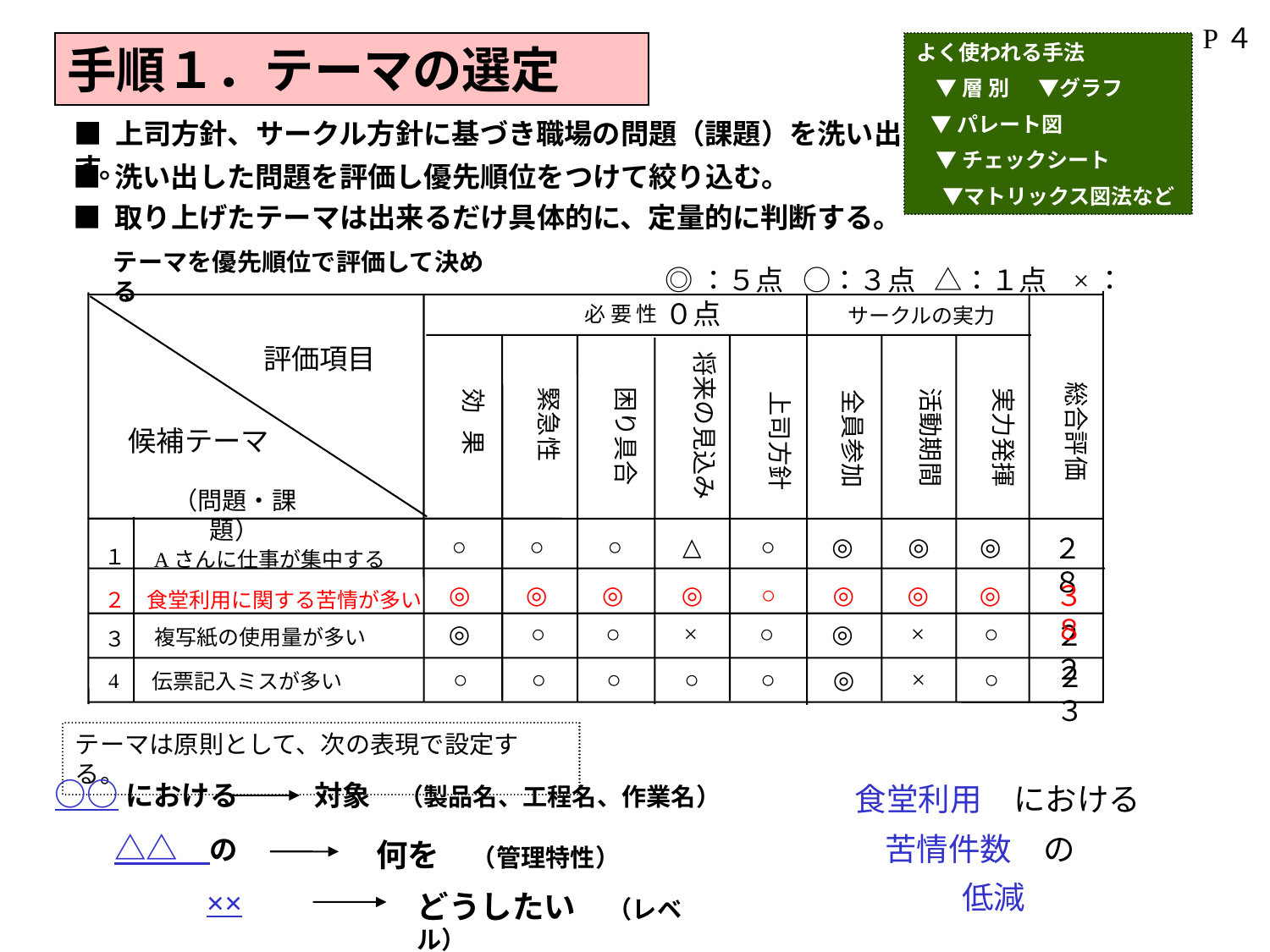

P４
よく使われる手法
    ▼層 別      ▼グラフ
   ▼パレート図
    ▼チェックシート
　 ▼マトリックス図法など
手順１．テーマの選定
■ 上司方針、サークル方針に基づき職場の問題（課題）を洗い出す。
■ 洗い出した問題を評価し優先順位をつけて絞り込む。
■ 取り上げたテーマは出来るだけ具体的に、定量的に判断する。
テーマを優先順位で評価して決める
◎：５点   ○：３点   △：１点   ×：０点

必 要 性

サークルの実力

将来の見込み
総合評価
緊急性
効   果
活動期間

評価項目

全員参加
実力発揮
上司方針
困り具合
候補テーマ
（問題・課題）

○
○
○
△
○
◎
◎
◎
２８
１
Aさんに仕事が集中する

３８
◎
◎
◎
◎
○
◎
◎
◎
２
食堂利用に関する苦情が多い
◎
○
○
×
○
◎
×
○
２２

複写紙の使用量が多い
３
２３

○
○
○
○
○
◎
×
○
4
伝票記入ミスが多い

テーマは原則として、次の表現で設定する。
○○における
　　△△　の
　　　　　××
対象　（製品名、工程名、作業名）

何を　（管理特性）

どうしたい　（レベル）

食堂利用　における
苦情件数　の
低減